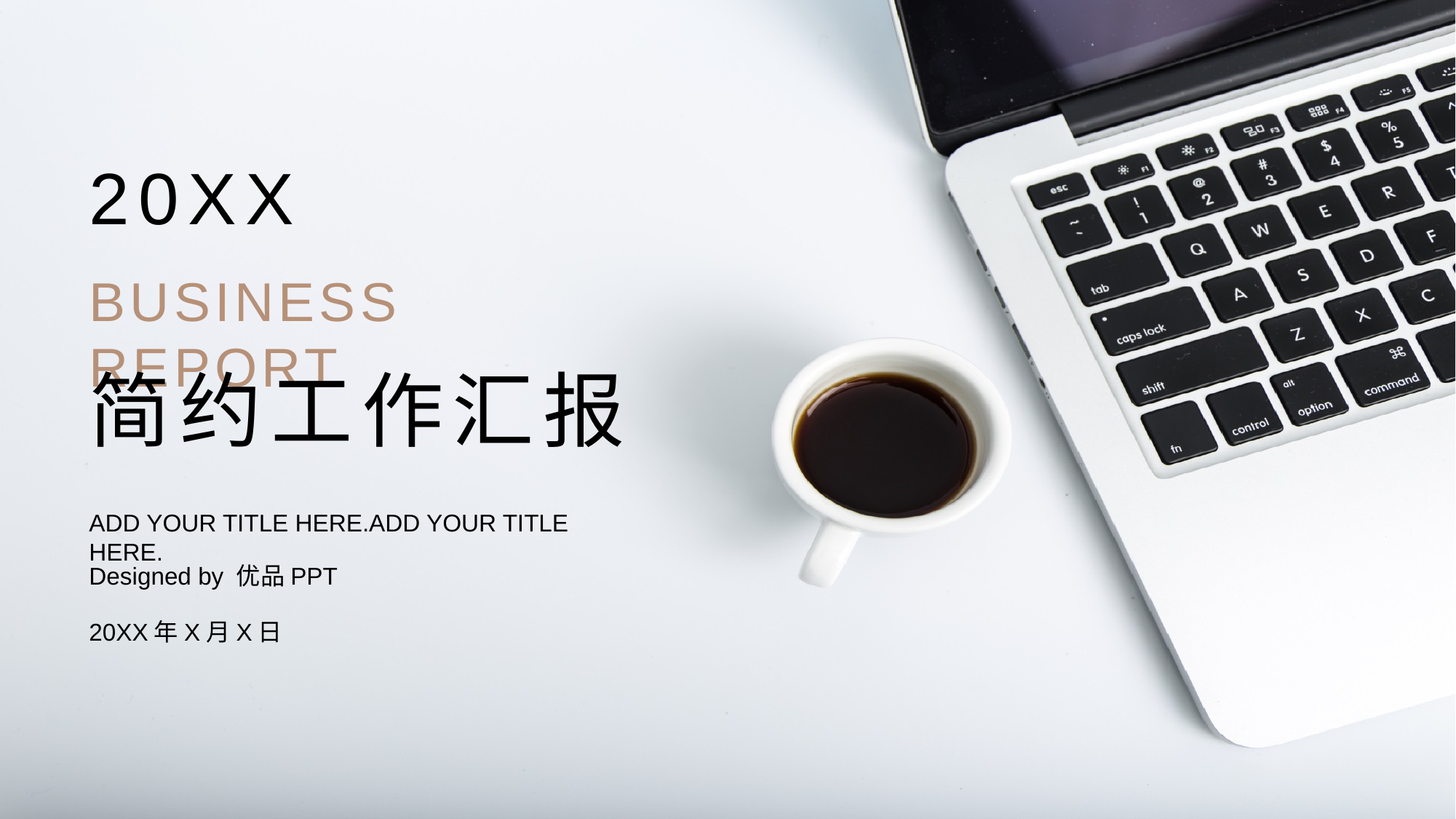

20XX
BUSINESS REPORT
简约工作汇报
ADD YOUR TITLE HERE.ADD YOUR TITLE HERE.
Designed by 优品PPT
20XX年X月X日